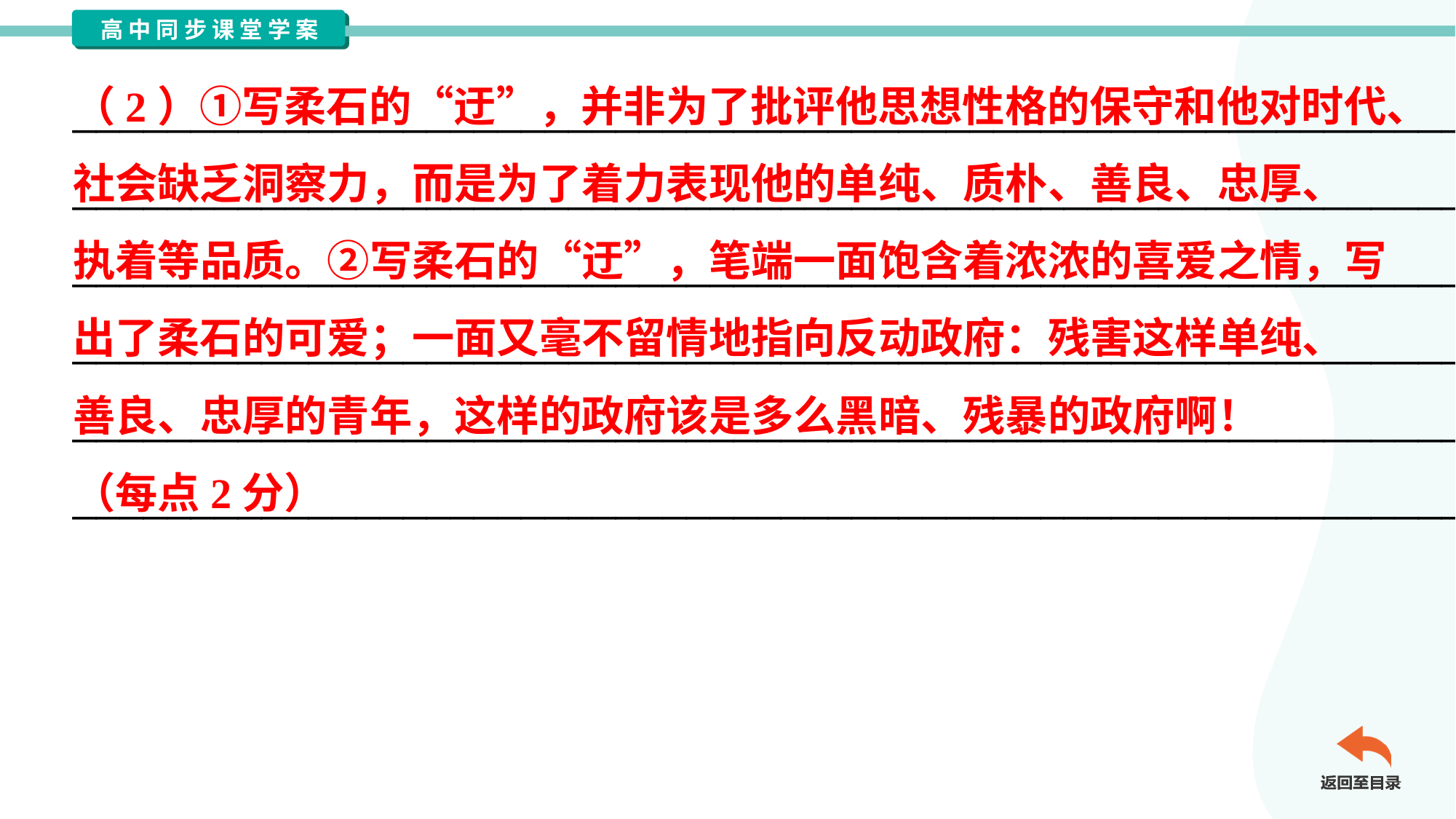

（2）①写柔石的“迂”，并非为了批评他思想性格的保守和他对时代、
社会缺乏洞察力，而是为了着力表现他的单纯、质朴、善良、忠厚、
执着等品质。②写柔石的“迂”，笔端一面饱含着浓浓的喜爱之情，写
出了柔石的可爱；一面又毫不留情地指向反动政府：残害这样单纯、
善良、忠厚的青年，这样的政府该是多么黑暗、残暴的政府啊！
（每点2分）
_____________________________________________________________
_____________________________________________________________
_____________________________________________________________
_____________________________________________________________
_____________________________________________________________
_____________________________________________________________